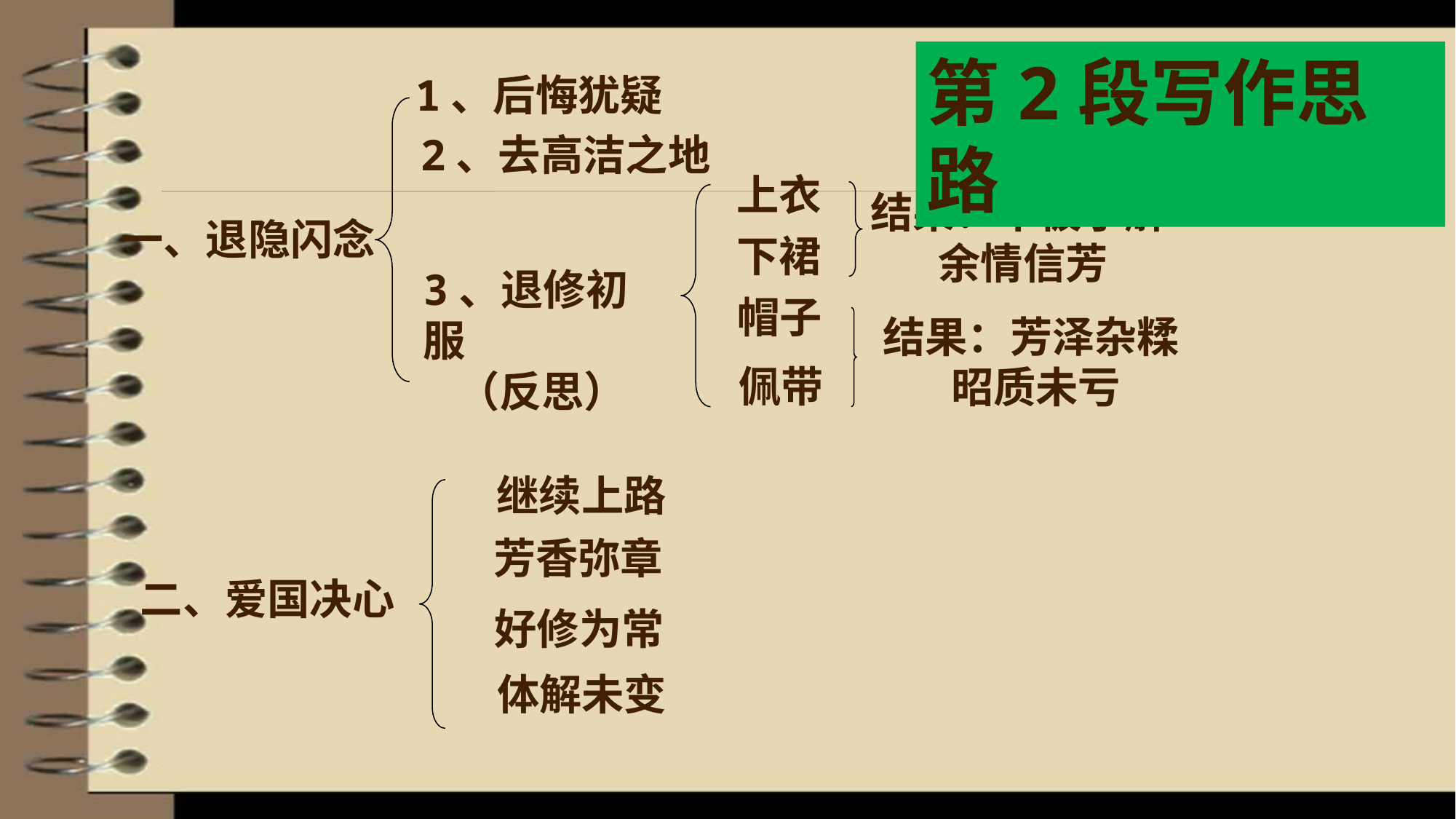

第2段写作思路
1、后悔犹疑

2、去高洁之地
上衣
结果：不被了解
      余情信芳

一、退隐闪念
下裙
3、退修初服
（反思）
帽子
结果：芳泽杂糅
      昭质未亏

佩带
继续上路

芳香弥章
二、爱国决心
好修为常
体解未变